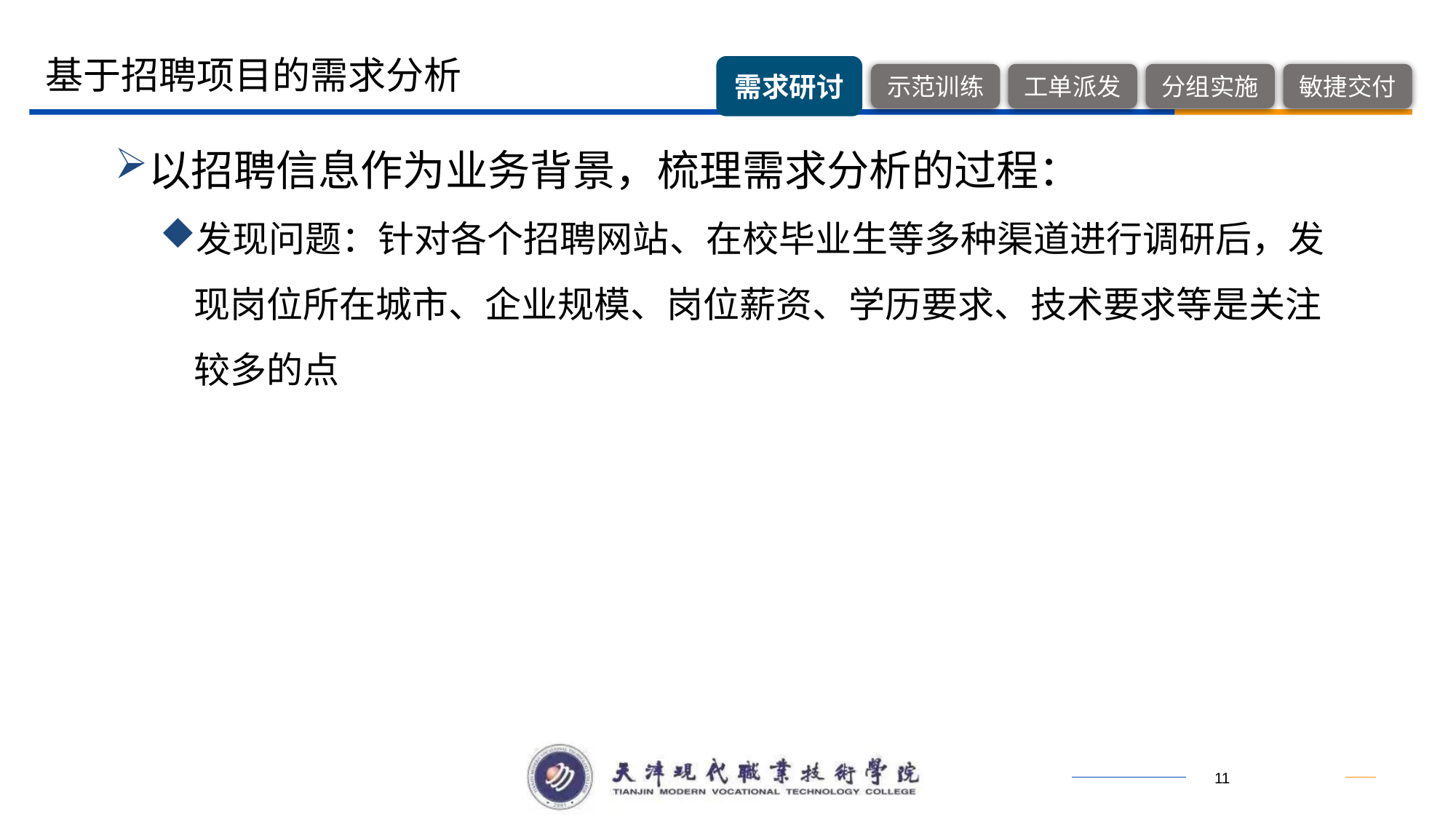

基于招聘项目的需求分析
以招聘信息作为业务背景，梳理需求分析的过程：
发现问题：针对各个招聘网站、在校毕业生等多种渠道进行调研后，发现岗位所在城市、企业规模、岗位薪资、学历要求、技术要求等是关注较多的点